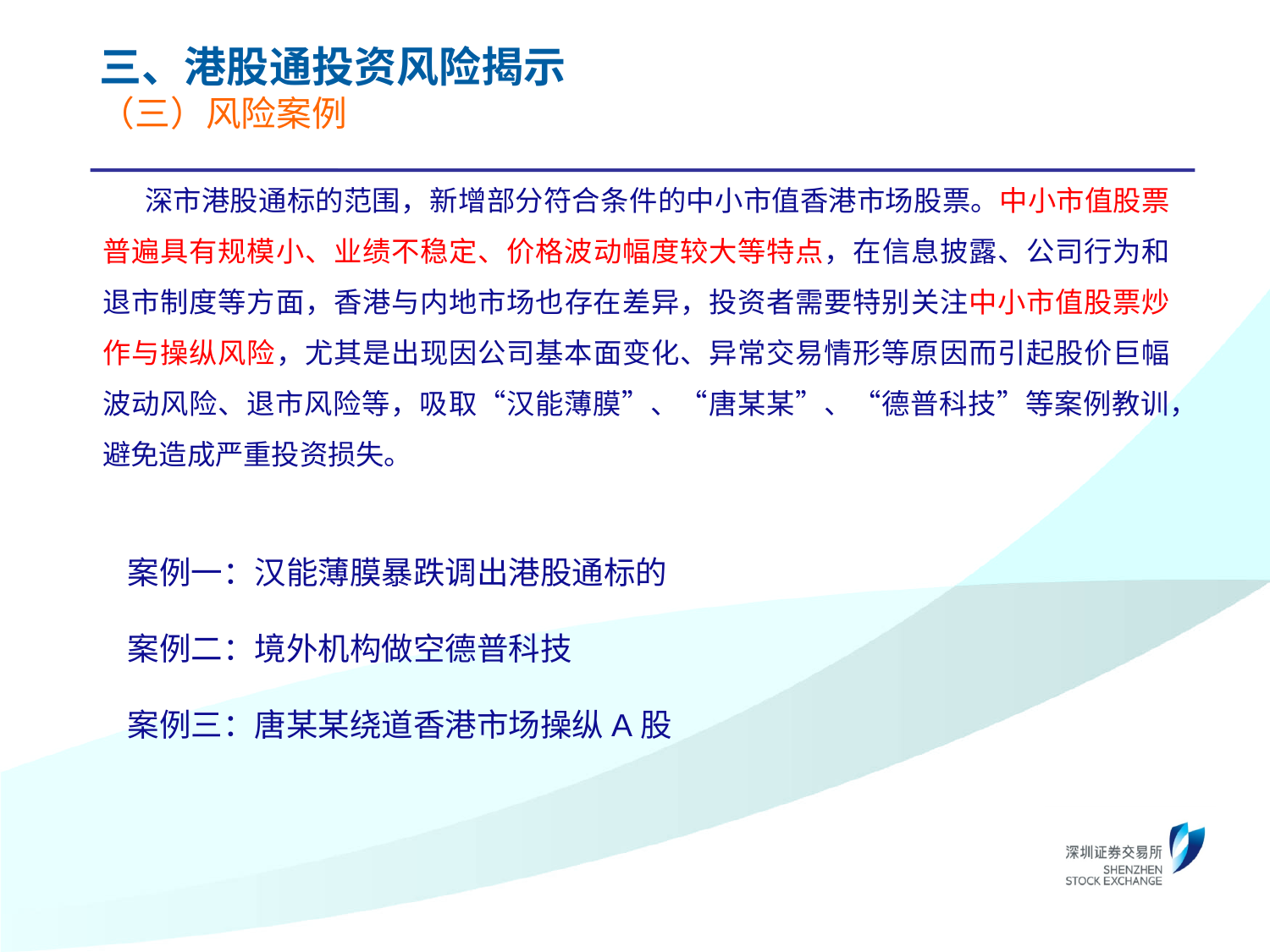

三、港股通投资风险揭示
（三）风险案例
深市港股通标的范围，新增部分符合条件的中小市值香港市场股票。中小市值股票普遍具有规模小、业绩不稳定、价格波动幅度较大等特点，在信息披露、公司行为和退市制度等方面，香港与内地市场也存在差异，投资者需要特别关注中小市值股票炒作与操纵风险，尤其是出现因公司基本面变化、异常交易情形等原因而引起股价巨幅波动风险、退市风险等，吸取“汉能薄膜”、“唐某某”、“德普科技”等案例教训，避免造成严重投资损失。

案例一：汉能薄膜暴跌调出港股通标的

案例二：境外机构做空德普科技

案例三：唐某某绕道香港市场操纵A股